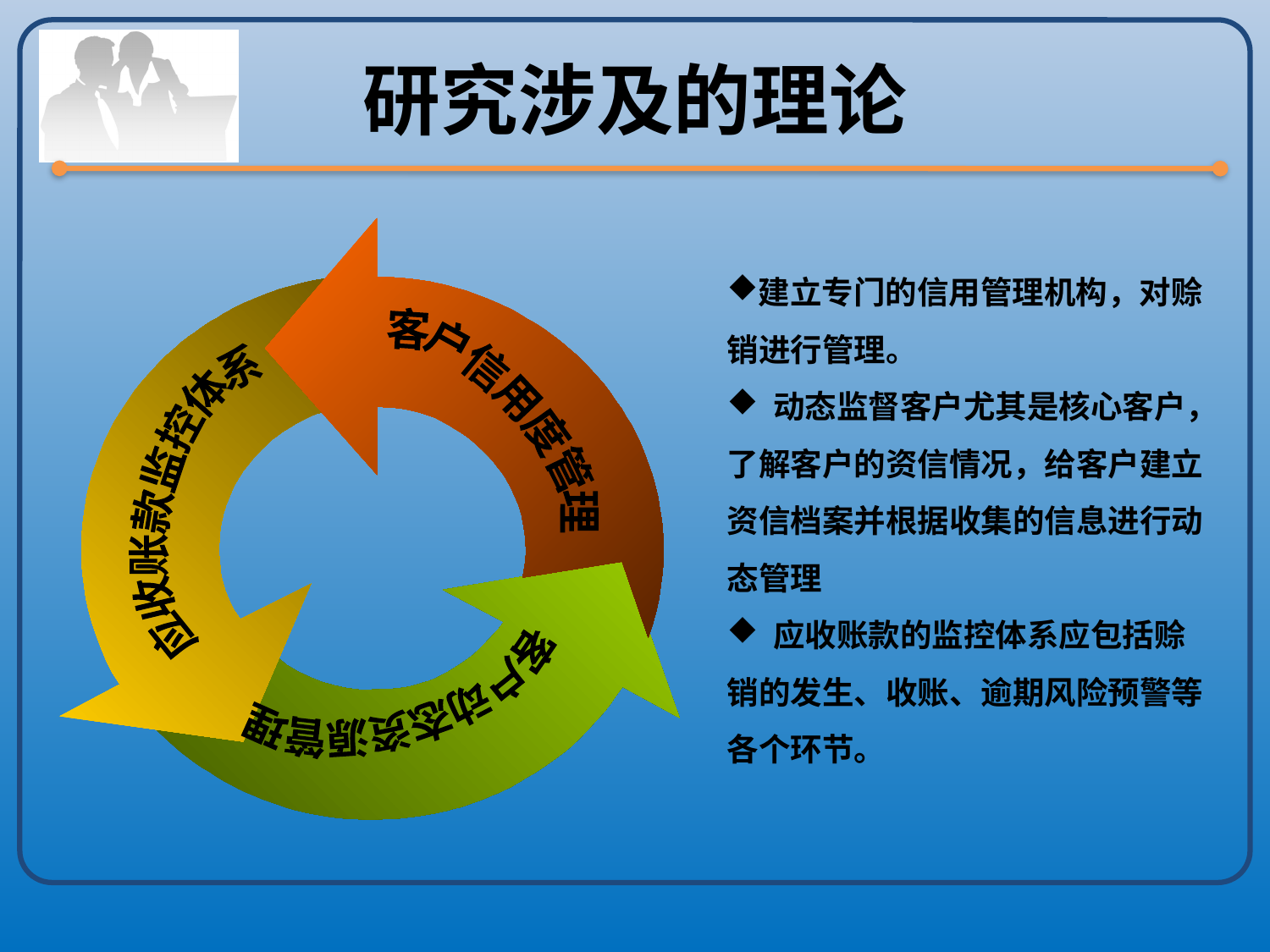

# 研究涉及的理论

建立专门的信用管理机构，对赊销进行管理。
 动态监督客户尤其是核心客户，了解客户的资信情况，给客户建立资信档案并根据收集的信息进行动态管理
 应收账款的监控体系应包括赊销的发生、收账、逾期风险预警等各个环节。
客户信用度管理
应收账款监控体系
客户动态资源管理